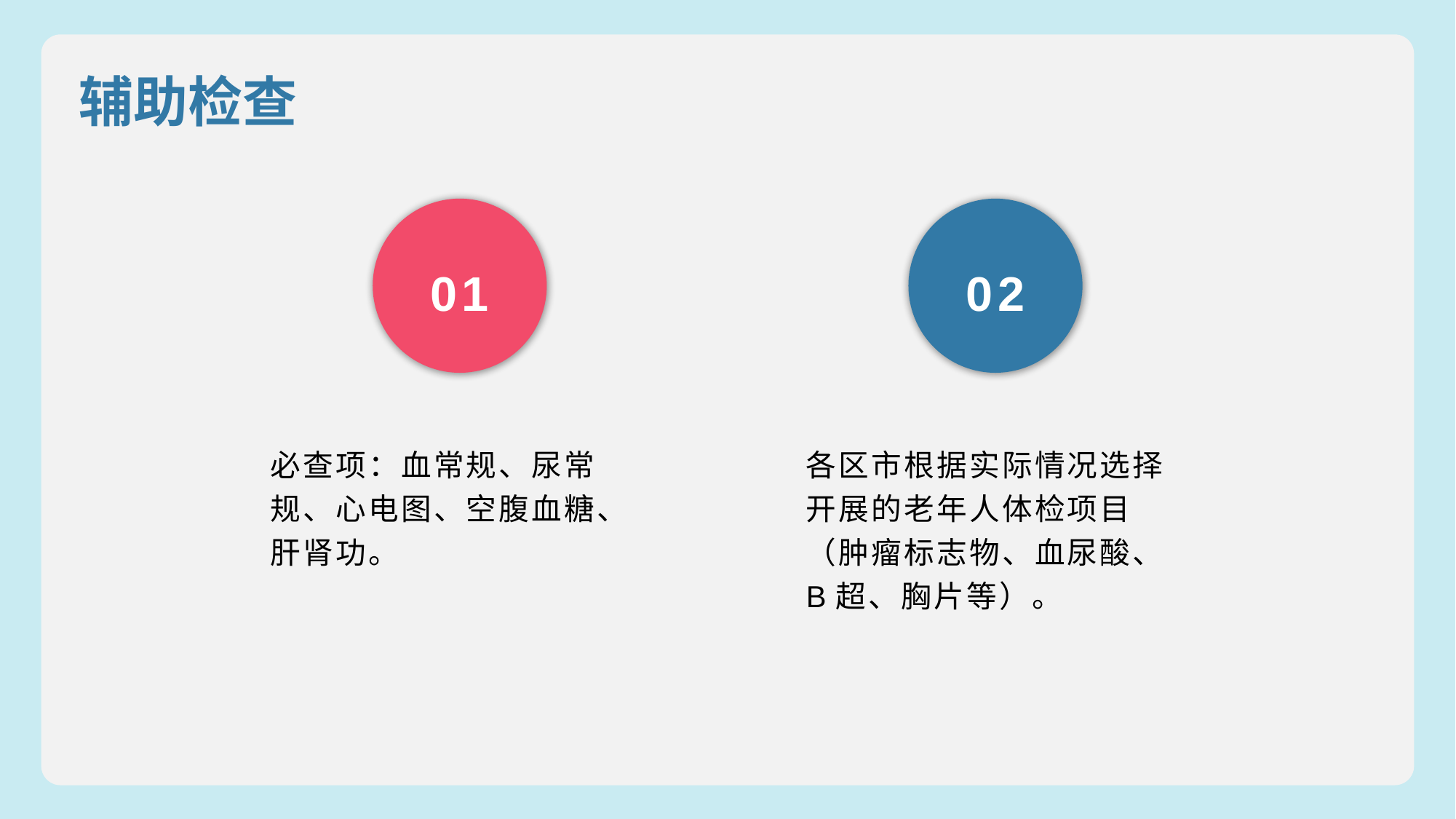

辅助检查
01
02
必查项：血常规、尿常规、心电图、空腹血糖、肝肾功。
各区市根据实际情况选择开展的老年人体检项目（肿瘤标志物、血尿酸、B超、胸片等）。